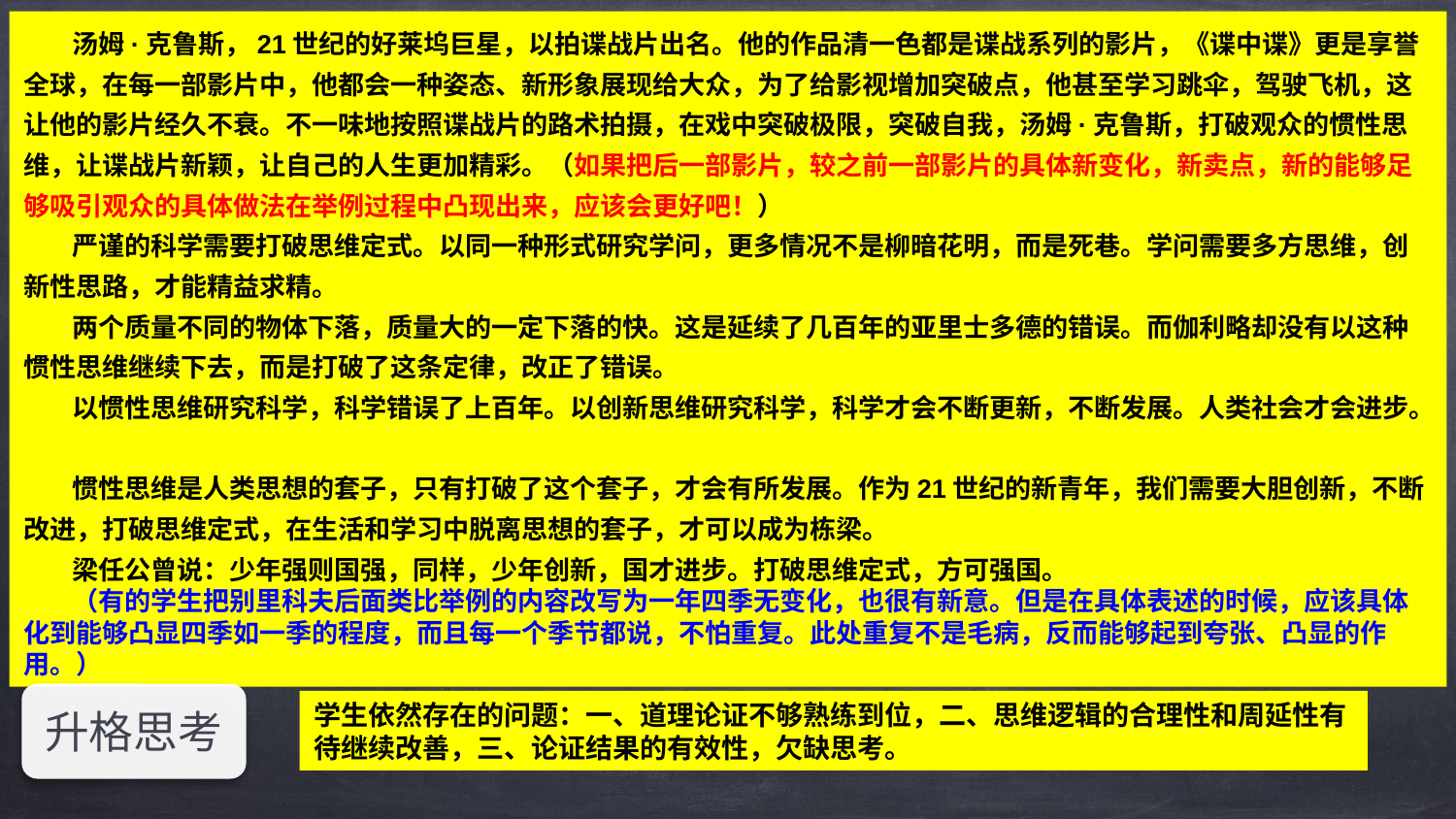

汤姆·克鲁斯，21世纪的好莱坞巨星，以拍谍战片出名。他的作品清一色都是谍战系列的影片，《谍中谍》更是享誉全球，在每一部影片中，他都会一种姿态、新形象展现给大众，为了给影视增加突破点，他甚至学习跳伞，驾驶飞机，这让他的影片经久不衰。不一味地按照谍战片的路术拍摄，在戏中突破极限，突破自我，汤姆·克鲁斯，打破观众的惯性思维，让谍战片新颖，让自己的人生更加精彩。（如果把后一部影片，较之前一部影片的具体新变化，新卖点，新的能够足够吸引观众的具体做法在举例过程中凸现出来，应该会更好吧！）
严谨的科学需要打破思维定式。以同一种形式研究学问，更多情况不是柳暗花明，而是死巷。学问需要多方思维，创新性思路，才能精益求精。
两个质量不同的物体下落，质量大的一定下落的快。这是延续了几百年的亚里士多德的错误。而伽利略却没有以这种惯性思维继续下去，而是打破了这条定律，改正了错误。
以惯性思维研究科学，科学错误了上百年。以创新思维研究科学，科学才会不断更新，不断发展。人类社会才会进步。
惯性思维是人类思想的套子，只有打破了这个套子，才会有所发展。作为21世纪的新青年，我们需要大胆创新，不断改进，打破思维定式，在生活和学习中脱离思想的套子，才可以成为栋梁。
梁任公曾说：少年强则国强，同样，少年创新，国才进步。打破思维定式，方可强国。
（有的学生把别里科夫后面类比举例的内容改写为一年四季无变化，也很有新意。但是在具体表述的时候，应该具体化到能够凸显四季如一季的程度，而且每一个季节都说，不怕重复。此处重复不是毛病，反而能够起到夸张、凸显的作用。）

升格思考
学生依然存在的问题：一、道理论证不够熟练到位，二、思维逻辑的合理性和周延性有待继续改善，三、论证结果的有效性，欠缺思考。